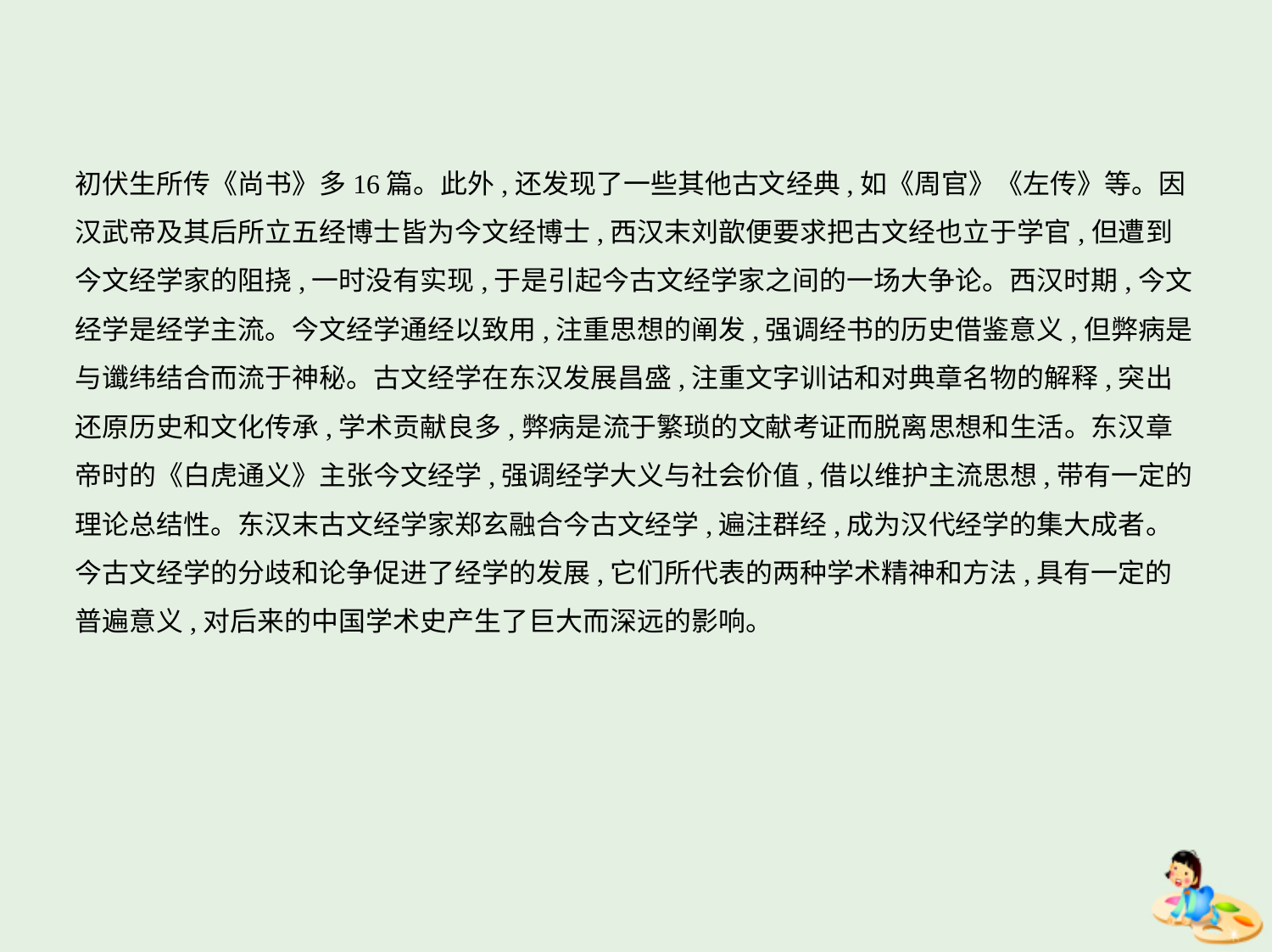

初伏生所传《尚书》多16篇。此外,还发现了一些其他古文经典,如《周官》《左传》等。因
汉武帝及其后所立五经博士皆为今文经博士,西汉末刘歆便要求把古文经也立于学官,但遭到
今文经学家的阻挠,一时没有实现,于是引起今古文经学家之间的一场大争论。西汉时期,今文
经学是经学主流。今文经学通经以致用,注重思想的阐发,强调经书的历史借鉴意义,但弊病是
与谶纬结合而流于神秘。古文经学在东汉发展昌盛,注重文字训诂和对典章名物的解释,突出
还原历史和文化传承,学术贡献良多,弊病是流于繁琐的文献考证而脱离思想和生活。东汉章
帝时的《白虎通义》主张今文经学,强调经学大义与社会价值,借以维护主流思想,带有一定的
理论总结性。东汉末古文经学家郑玄融合今古文经学,遍注群经,成为汉代经学的集大成者。
今古文经学的分歧和论争促进了经学的发展,它们所代表的两种学术精神和方法,具有一定的
普遍意义,对后来的中国学术史产生了巨大而深远的影响。